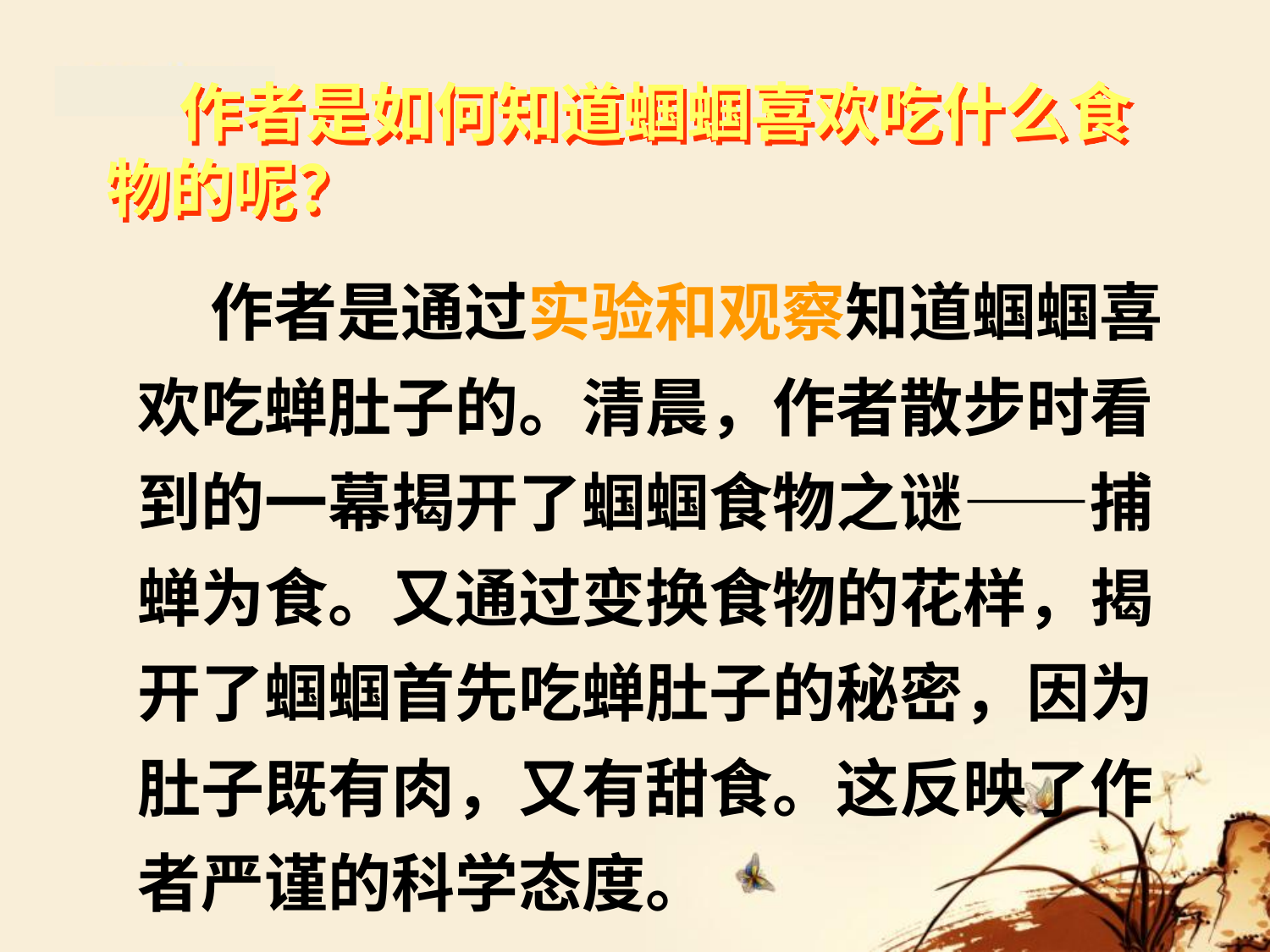

作者是如何知道蝈蝈喜欢吃什么食物的呢？
    作者是通过实验和观察知道蝈蝈喜欢吃蝉肚子的。清晨，作者散步时看到的一幕揭开了蝈蝈食物之谜——捕蝉为食。又通过变换食物的花样，揭开了蝈蝈首先吃蝉肚子的秘密，因为肚子既有肉，又有甜食。这反映了作者严谨的科学态度。